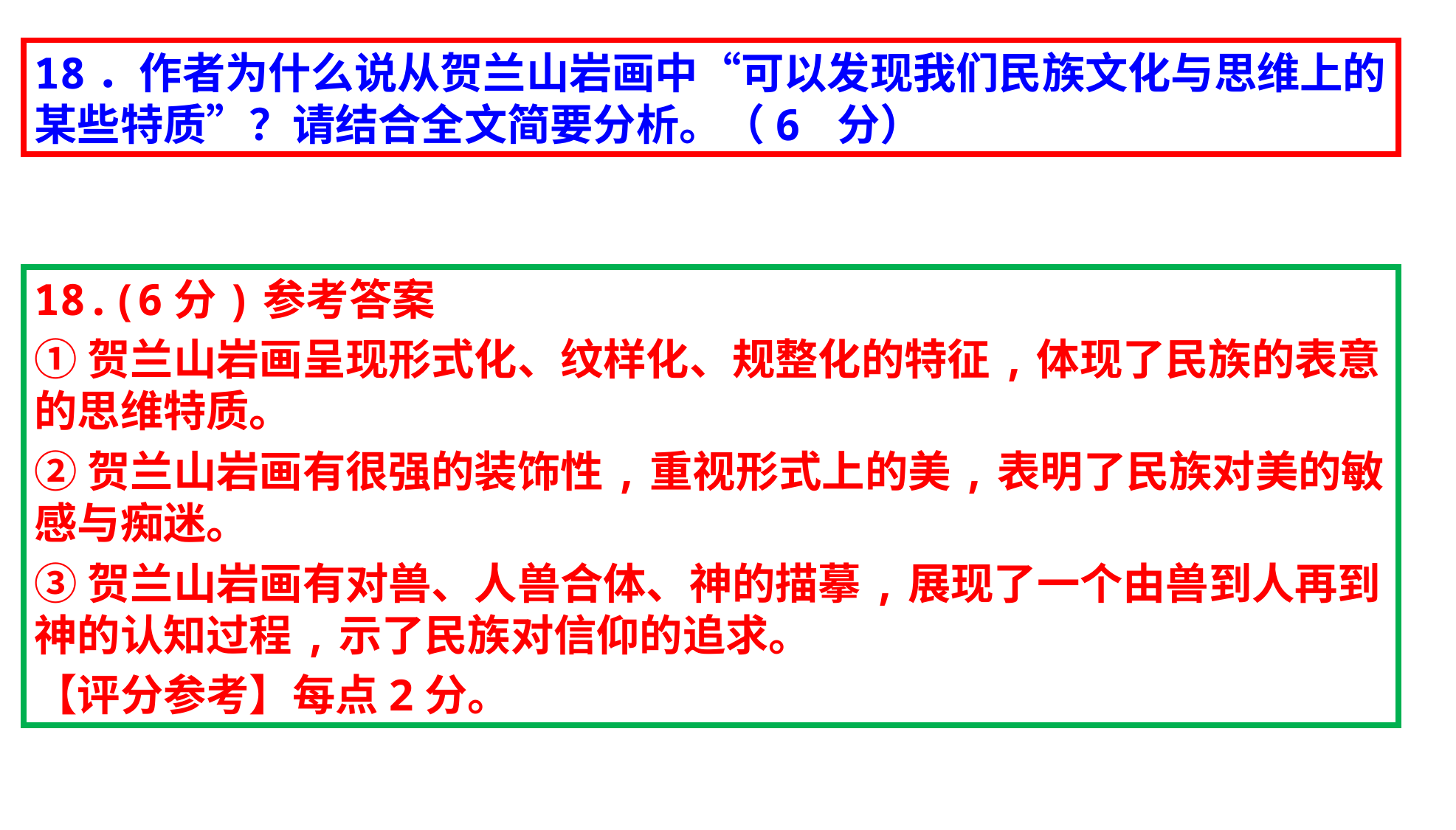

18．作者为什么说从贺兰山岩画中“可以发现我们民族文化与思维上的某些特质”？请结合全文简要分析。（6 分）
18.(6分)参考答案
①贺兰山岩画呈现形式化、纹样化、规整化的特征,体现了民族的表意的思维特质。
②贺兰山岩画有很强的装饰性,重视形式上的美,表明了民族对美的敏感与痴迷。
③贺兰山岩画有对兽、人兽合体、神的描摹,展现了一个由兽到人再到神的认知过程,示了民族对信仰的追求。
【评分参考】每点2分。